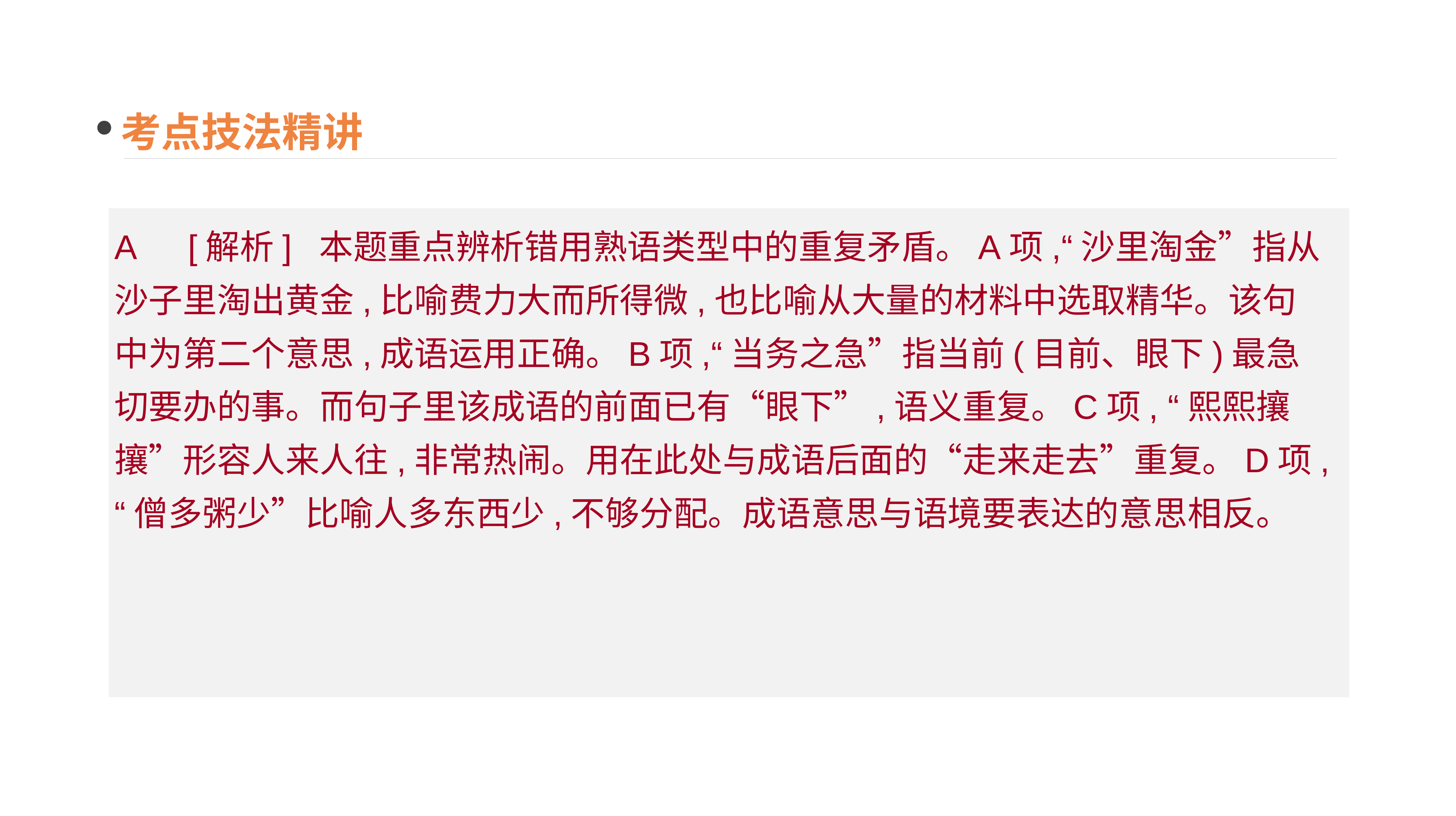

考点技法精讲

A　[解析]  本题重点辨析错用熟语类型中的重复矛盾。A项,“沙里淘金”指从沙子里淘出黄金,比喻费力大而所得微,也比喻从大量的材料中选取精华。该句中为第二个意思,成语运用正确。B项,“当务之急”指当前(目前、眼下)最急切要办的事。而句子里该成语的前面已有“眼下”,语义重复。C项, “熙熙攘攘”形容人来人往,非常热闹。用在此处与成语后面的“走来走去”重复。D项,“僧多粥少”比喻人多东西少,不够分配。成语意思与语境要表达的意思相反。